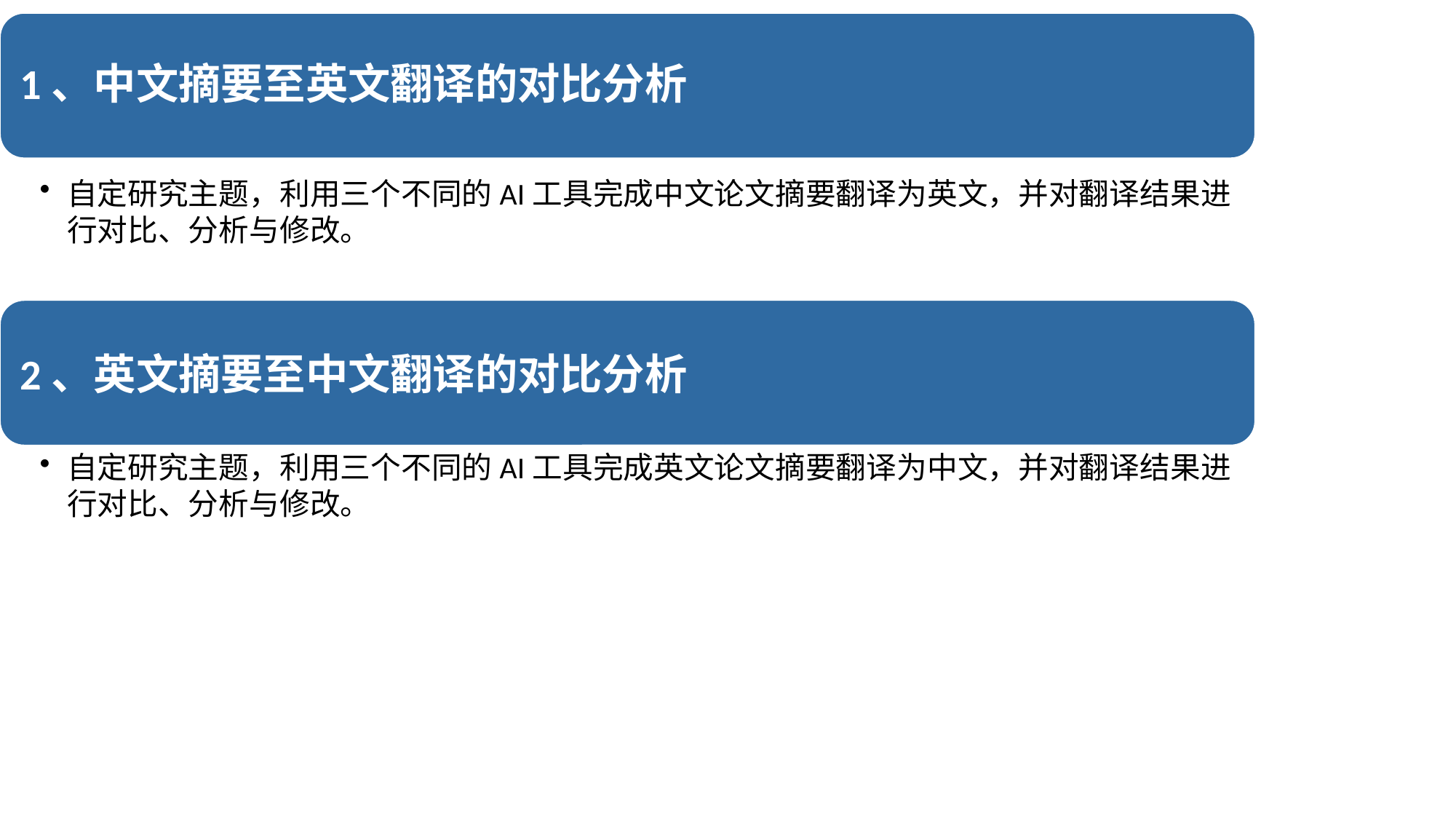

案例实践
1、中文摘要至英文翻译的对比分析
自定研究主题，利用三个不同的AI工具完成中文论文摘要翻译为英文，并对翻译结果进行对比、分析与修改。
2、英文摘要至中文翻译的对比分析
自定研究主题，利用三个不同的AI工具完成英文论文摘要翻译为中文，并对翻译结果进行对比、分析与修改。